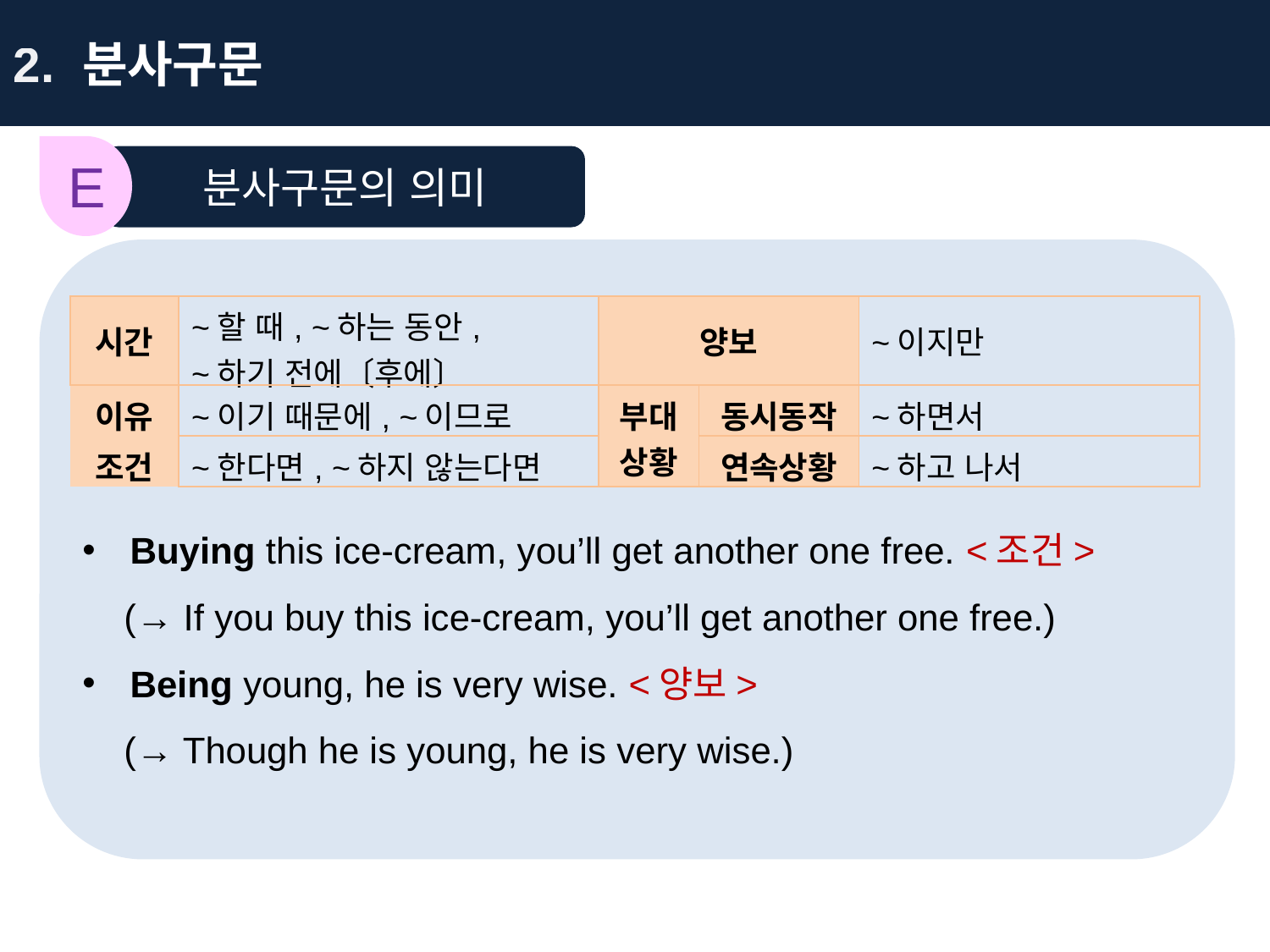

2. 분사구문

E
분사구문의 의미

Buying this ice-cream, you’ll get another one free. <조건>
    (→ If you buy this ice-cream, you’ll get another one free.)
Being young, he is very wise. <양보>
    (→ Though he is young, he is very wise.)
| 시간 | ~할 때, ~하는 동안, ~하기 전에〔후에〕 | 양보 |  | ~이지만 |
| --- | --- | --- | --- | --- |
| 이유 | ~이기 때문에, ~이므로 | 부대 상황 | 동시동작 | ~하면서 |
| 조건 | ~한다면, ~하지 않는다면 |  | 연속상황 | ~하고 나서 |
| 현재분사형 | ‘~한 감정을 유발하는’이라는 능동의 의미 | surprising, exciting, interesting, satisfying, tiring ... |
| --- | --- | --- |
| 과거분사형 | ‘~한 감정을 느끼게 되는’이라는 수동의 의미 | surprised, excited, interested, satisfied, tired ... |